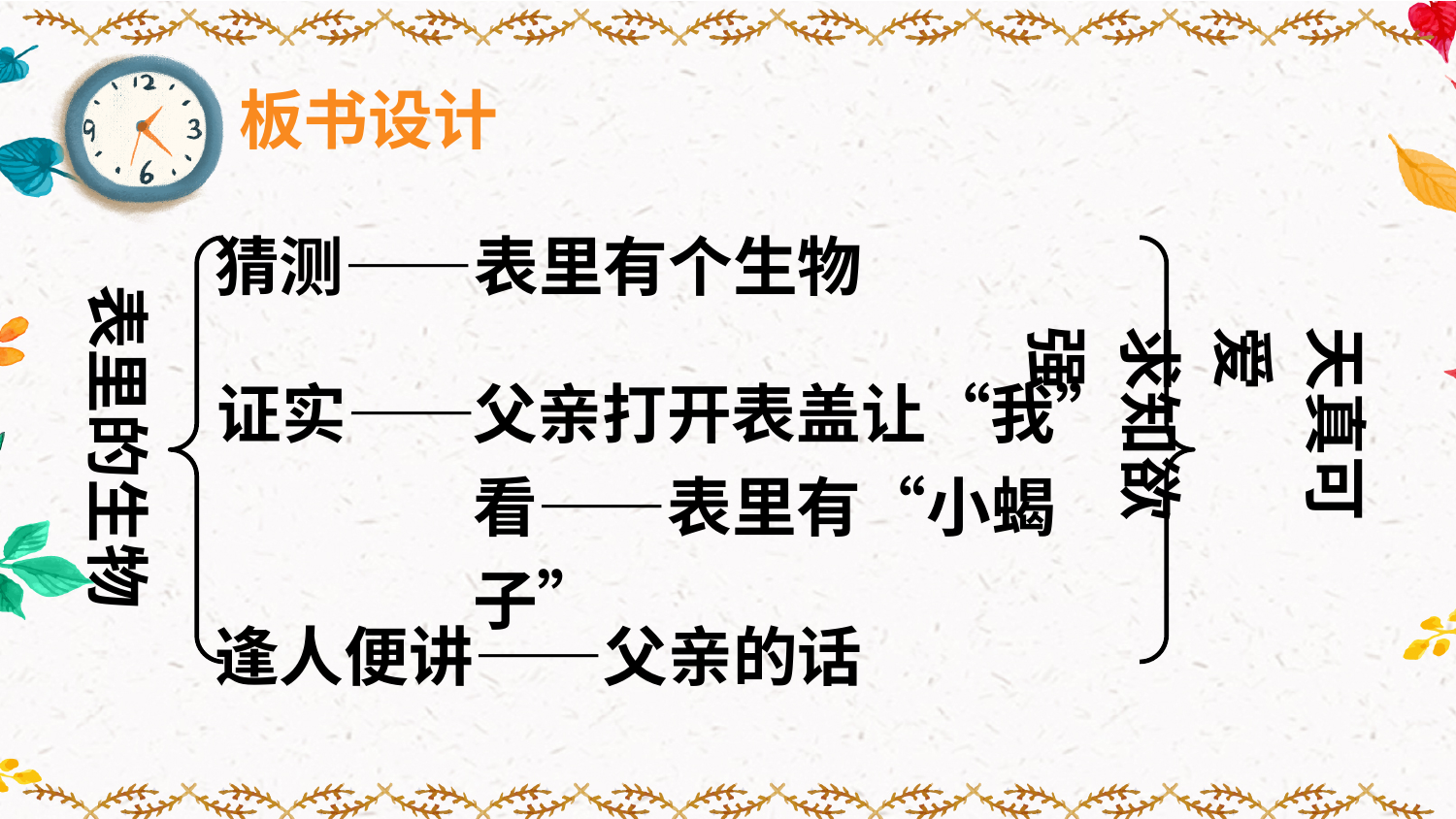

板书设计
猜测——表里有个生物

表里的生物
天真可爱
求知欲强
证实——
父亲打开表盖让“我”看——表里有“小蝎子”
逢人便讲——父亲的话